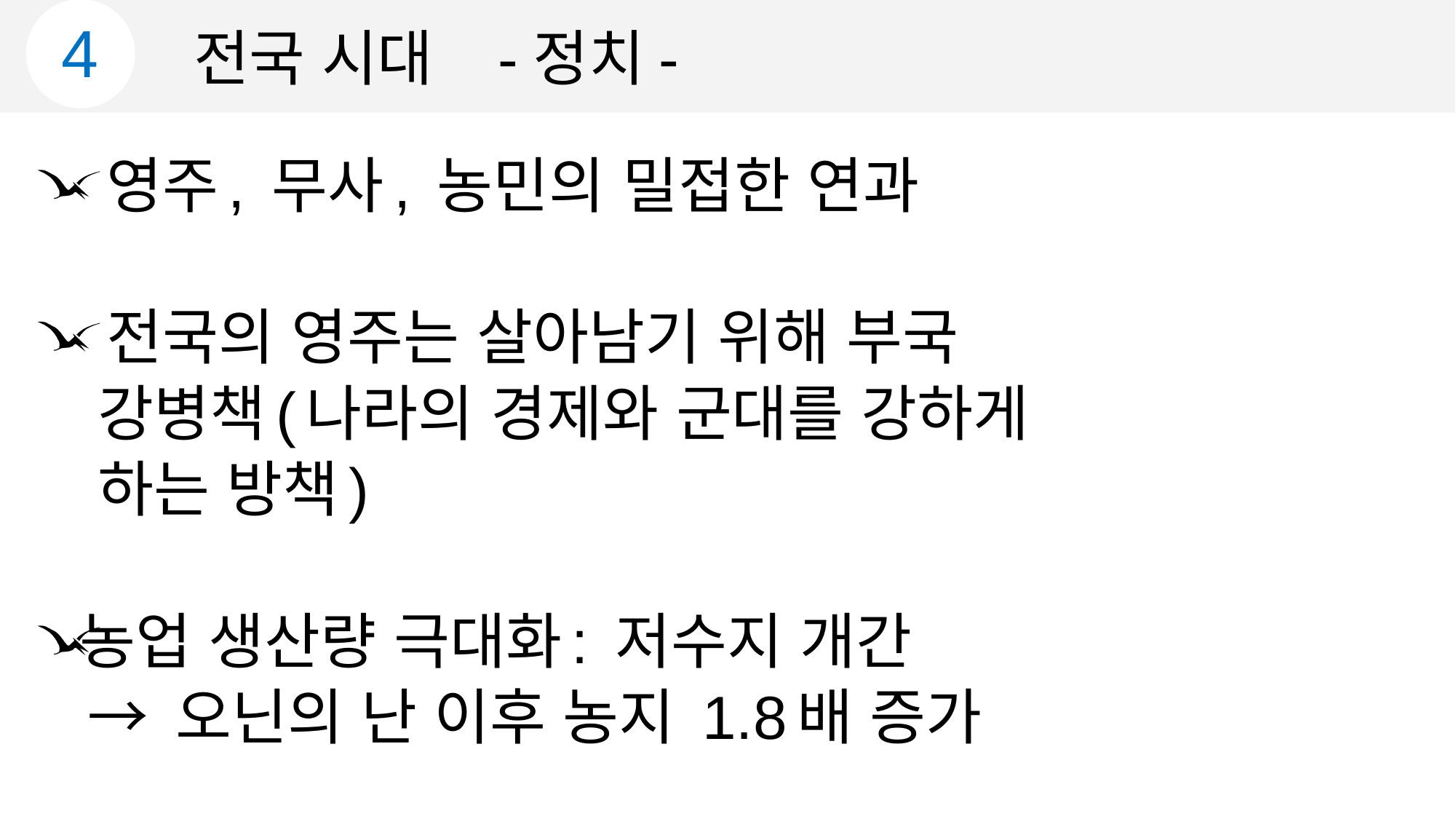

4
전국 시대   -정치-
 영주, 무사, 농민의 밀접한 연과

 전국의 영주는 살아남기 위해 부국
   강병책(나라의 경제와 군대를 강하게
   하는 방책)

농업 생산량 극대화: 저수지 개간
   → 오닌의 난 이후 농지 1.8배 증가